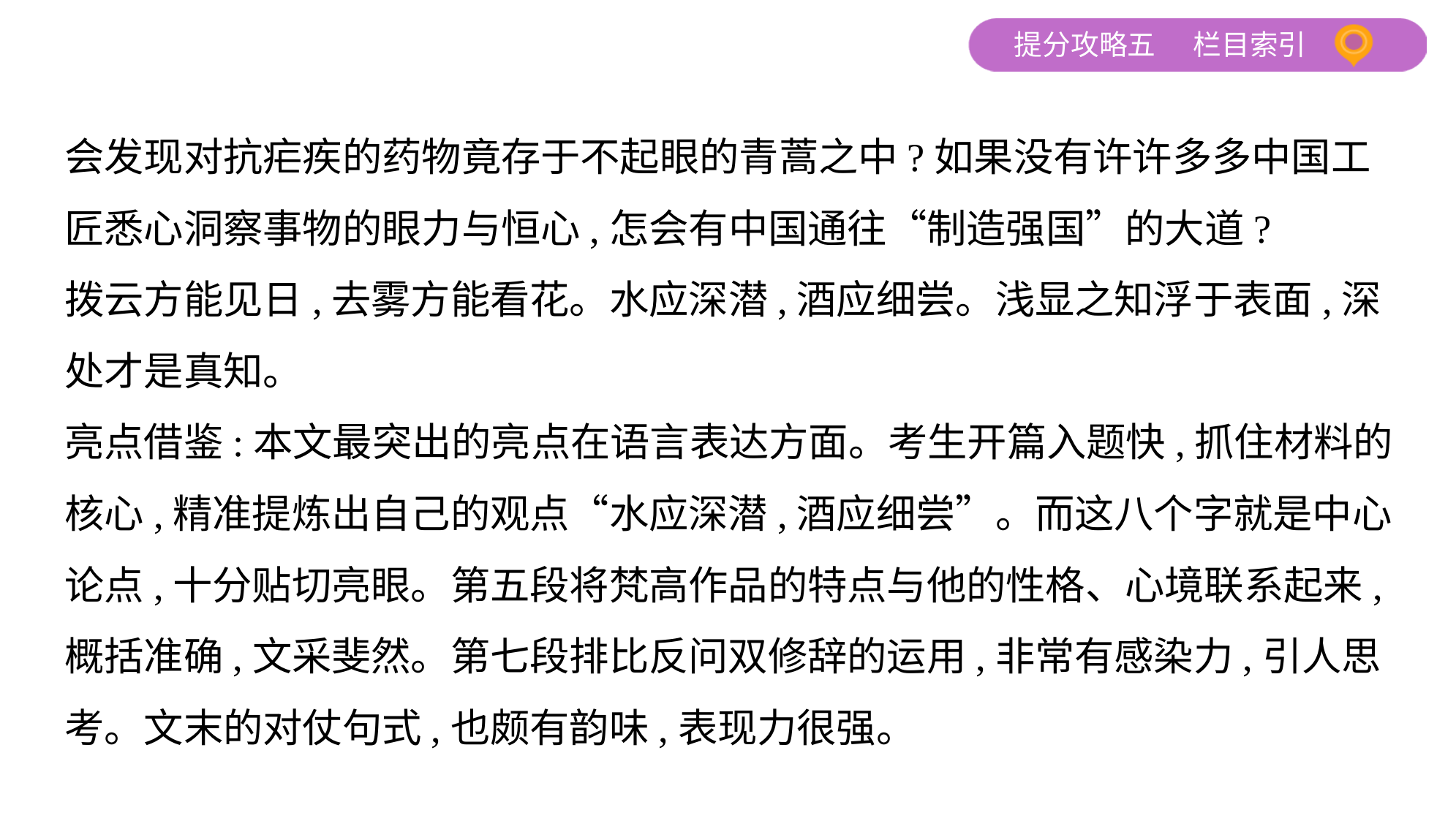

会发现对抗疟疾的药物竟存于不起眼的青蒿之中?如果没有许许多多中国工
匠悉心洞察事物的眼力与恒心,怎会有中国通往“制造强国”的大道?
拨云方能见日,去雾方能看花。水应深潜,酒应细尝。浅显之知浮于表面,深
处才是真知。
亮点借鉴:本文最突出的亮点在语言表达方面。考生开篇入题快,抓住材料的
核心,精准提炼出自己的观点“水应深潜,酒应细尝”。而这八个字就是中心
论点,十分贴切亮眼。第五段将梵高作品的特点与他的性格、心境联系起来,
概括准确,文采斐然。第七段排比反问双修辞的运用,非常有感染力,引人思
考。文末的对仗句式,也颇有韵味,表现力很强。